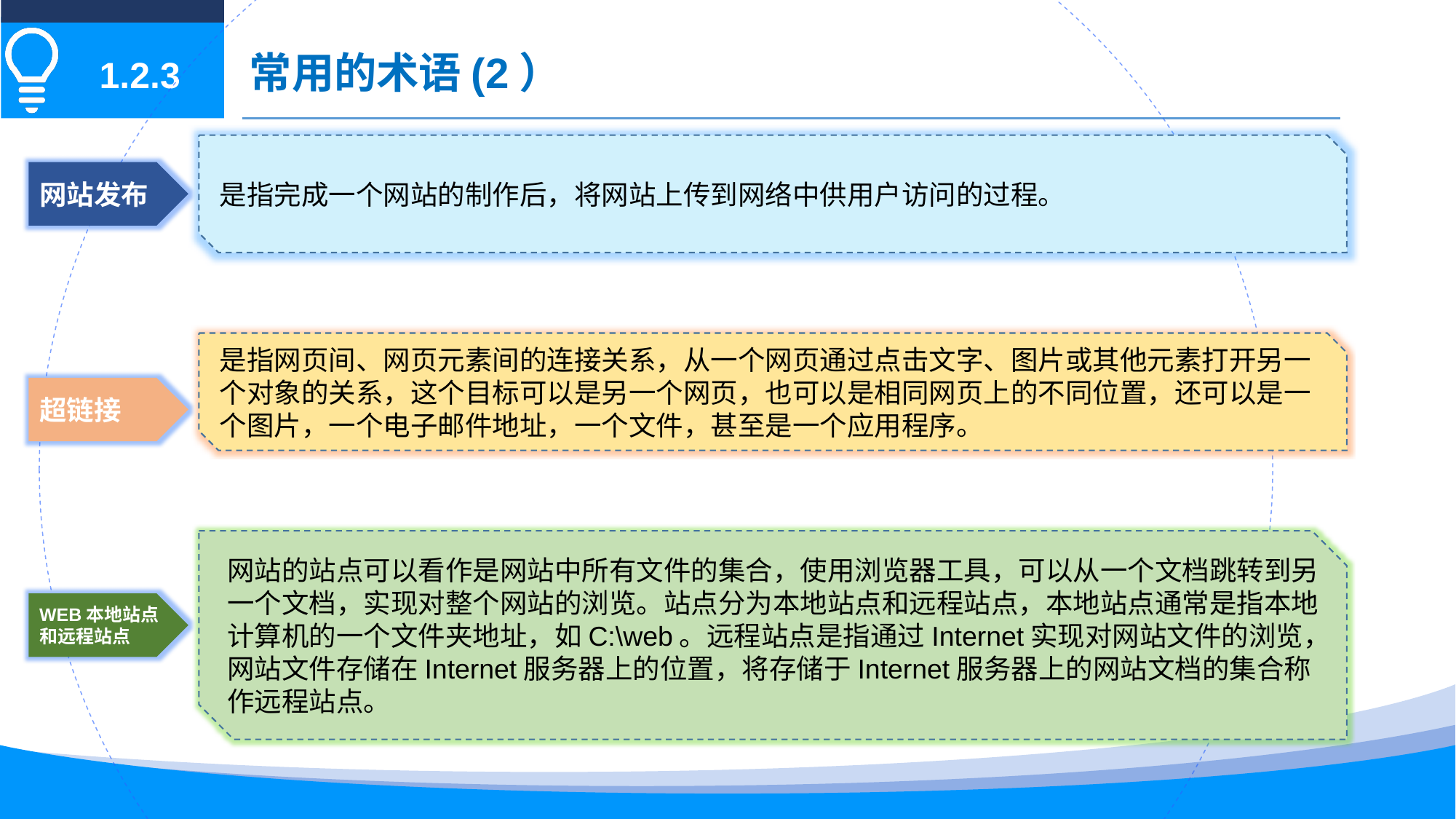

常用的术语(2）
1.2.3
是指完成一个网站的制作后，将网站上传到网络中供用户访问的过程。
网站发布
是指网页间、网页元素间的连接关系，从一个网页通过点击文字、图片或其他元素打开另一个对象的关系，这个目标可以是另一个网页，也可以是相同网页上的不同位置，还可以是一个图片，一个电子邮件地址，一个文件，甚至是一个应用程序。
超链接
网站的站点可以看作是网站中所有文件的集合，使用浏览器工具，可以从一个文档跳转到另一个文档，实现对整个网站的浏览。站点分为本地站点和远程站点，本地站点通常是指本地计算机的一个文件夹地址，如C:\web。远程站点是指通过Internet实现对网站文件的浏览，网站文件存储在Internet服务器上的位置，将存储于Internet服务器上的网站文档的集合称作远程站点。
WEB本地站点和远程站点